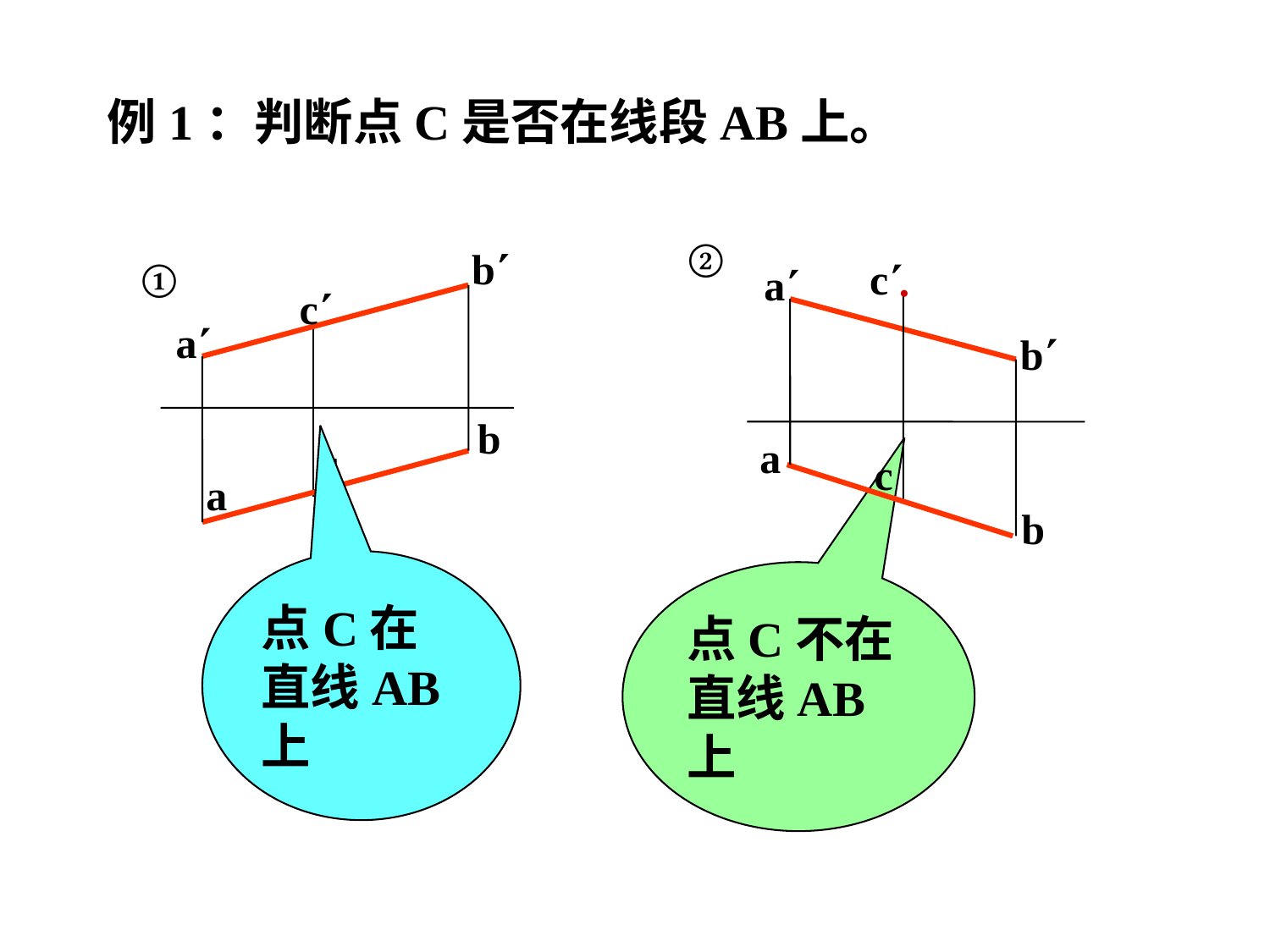

例1：判断点C是否在线段AB上。
②
c′
a′
●

b′

a
c

b
b′
①
c′

a′

b

c

a
点C在直线AB上
点C不在直线AB上